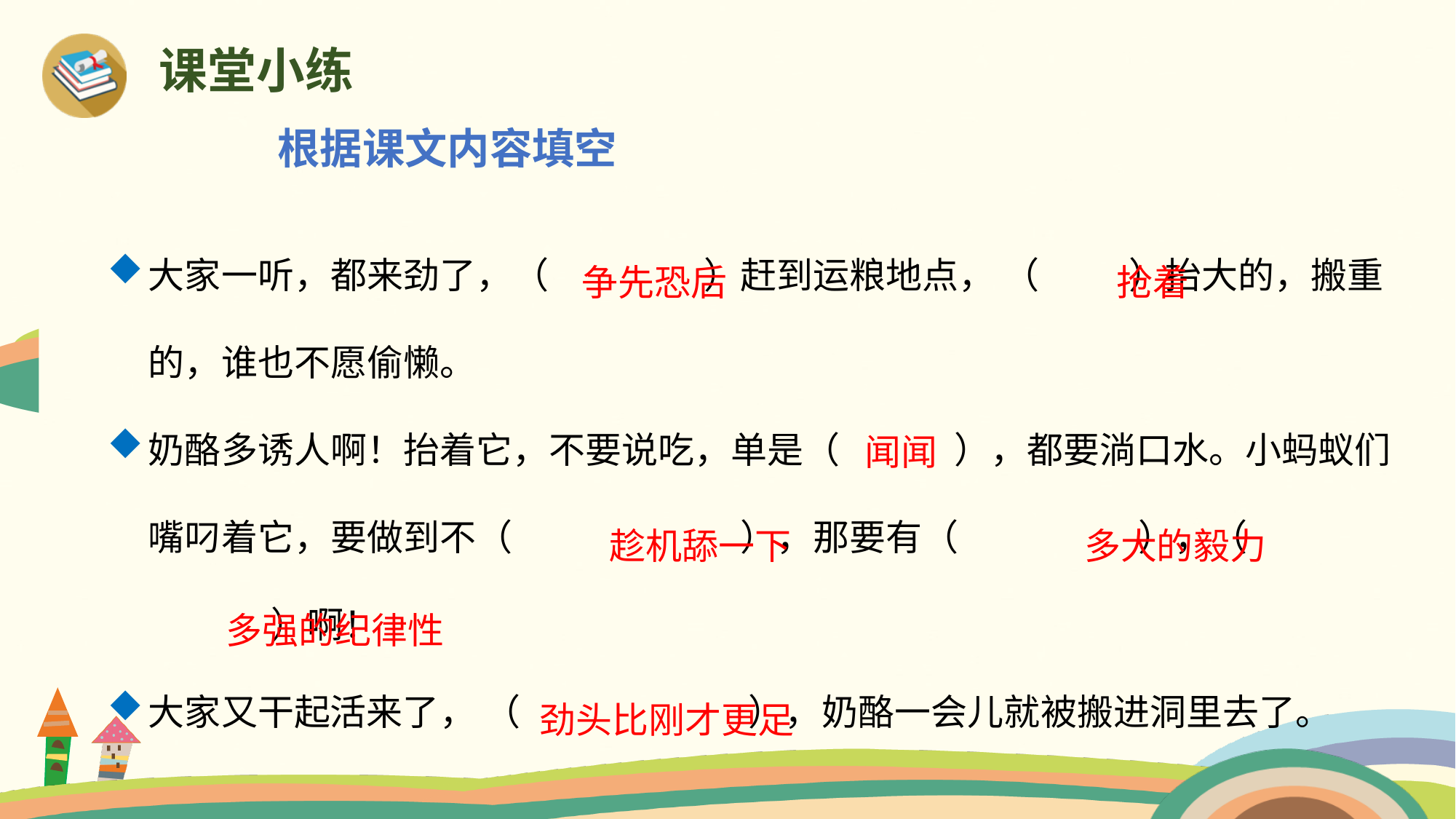

课堂小练
根据课文内容填空
争先恐后
抢着
大家一听，都来劲了，（                   ）赶到运粮地点， （           ）抬大的，搬重的，谁也不愿偷懒。
奶酪多诱人啊！抬着它，不要说吃，单是（              ），都要淌口水。小蚂蚁们嘴叼着它，要做到不（                            ），那要有（                      ），（                                  ）啊！
大家又干起活来了， （                            ），奶酪一会儿就被搬进洞里去了。

闻闻
趁机舔一下
多大的毅力
多强的纪律性
劲头比刚才更足